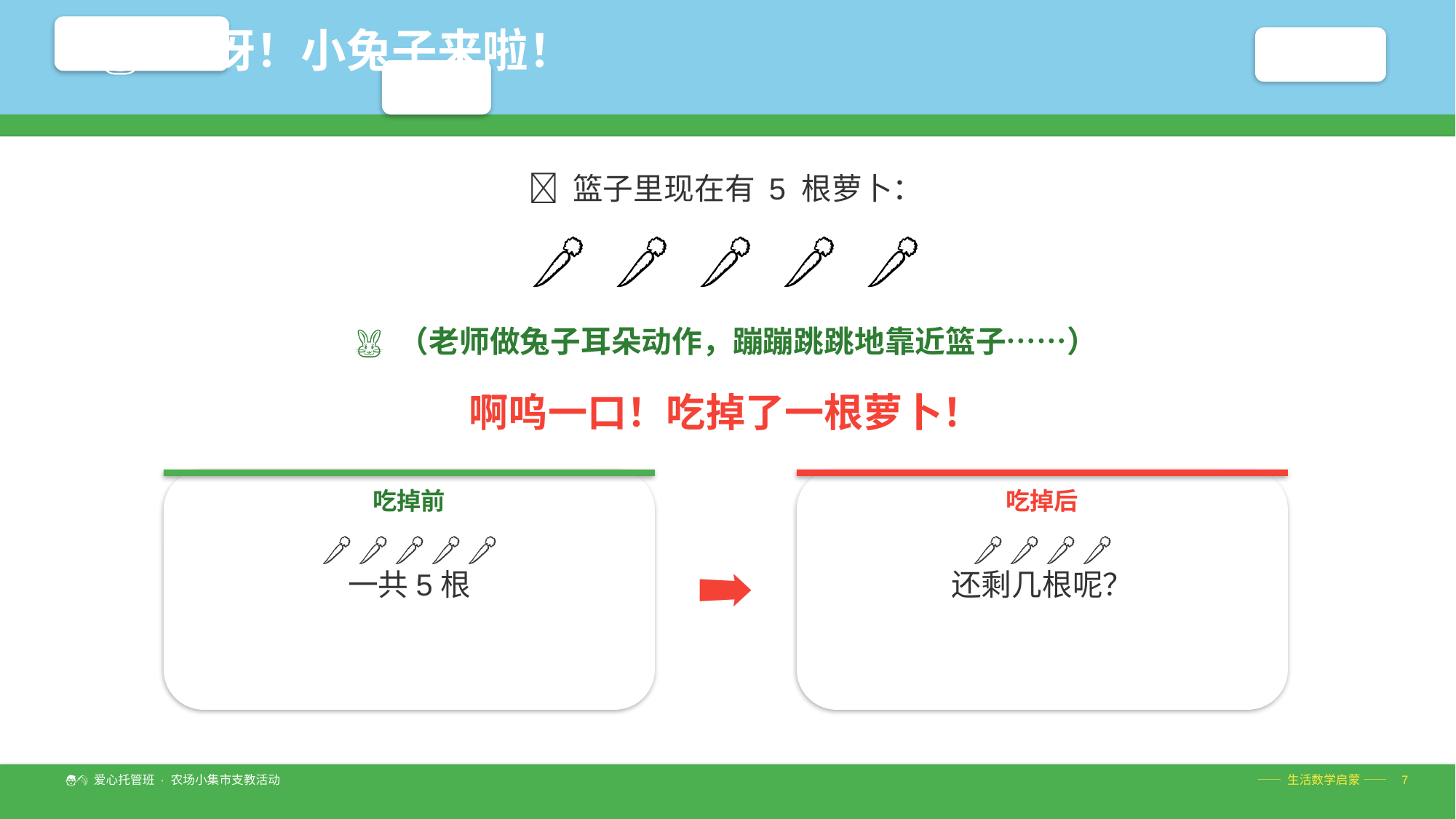

🐰 哎呀！小兔子来啦！

🧺 篮子里现在有 5 根萝卜：
🥕  🥕  🥕  🥕  🥕
🐰 （老师做兔子耳朵动作，蹦蹦跳跳地靠近篮子……）
啊呜一口！吃掉了一根萝卜！

吃掉前
吃掉后
🥕 🥕 🥕 🥕 🥕
一共5根
🥕 🥕 🥕 🥕
还剩几根呢？
➡️

🧑‍🌾 爱心托管班 · 农场小集市支教活动
—— 生活数学启蒙 ——    7